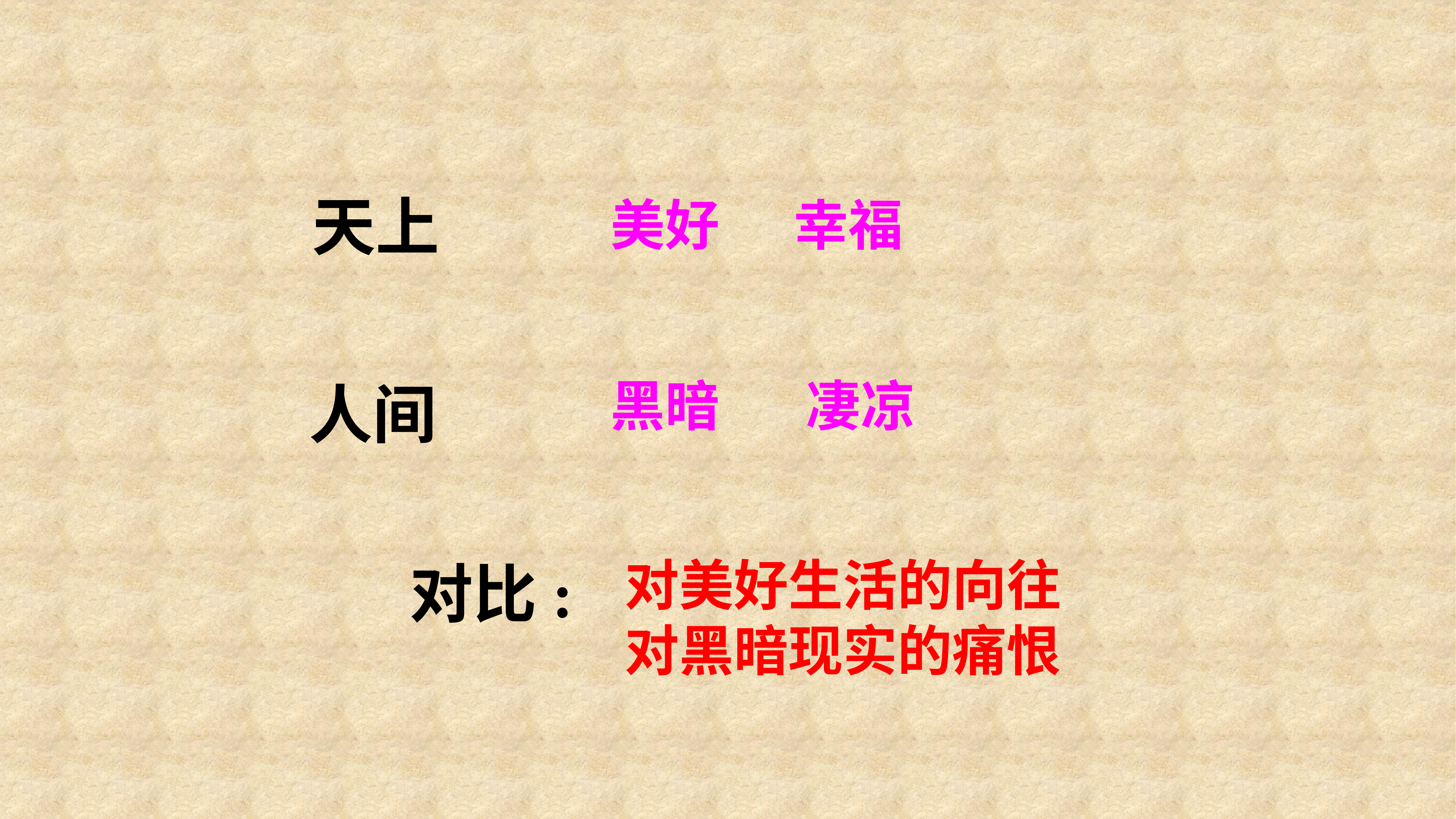

天上
美好      幸福

黑暗       凄凉
人间
对美好生活的向往
对黑暗现实的痛恨
      对比: